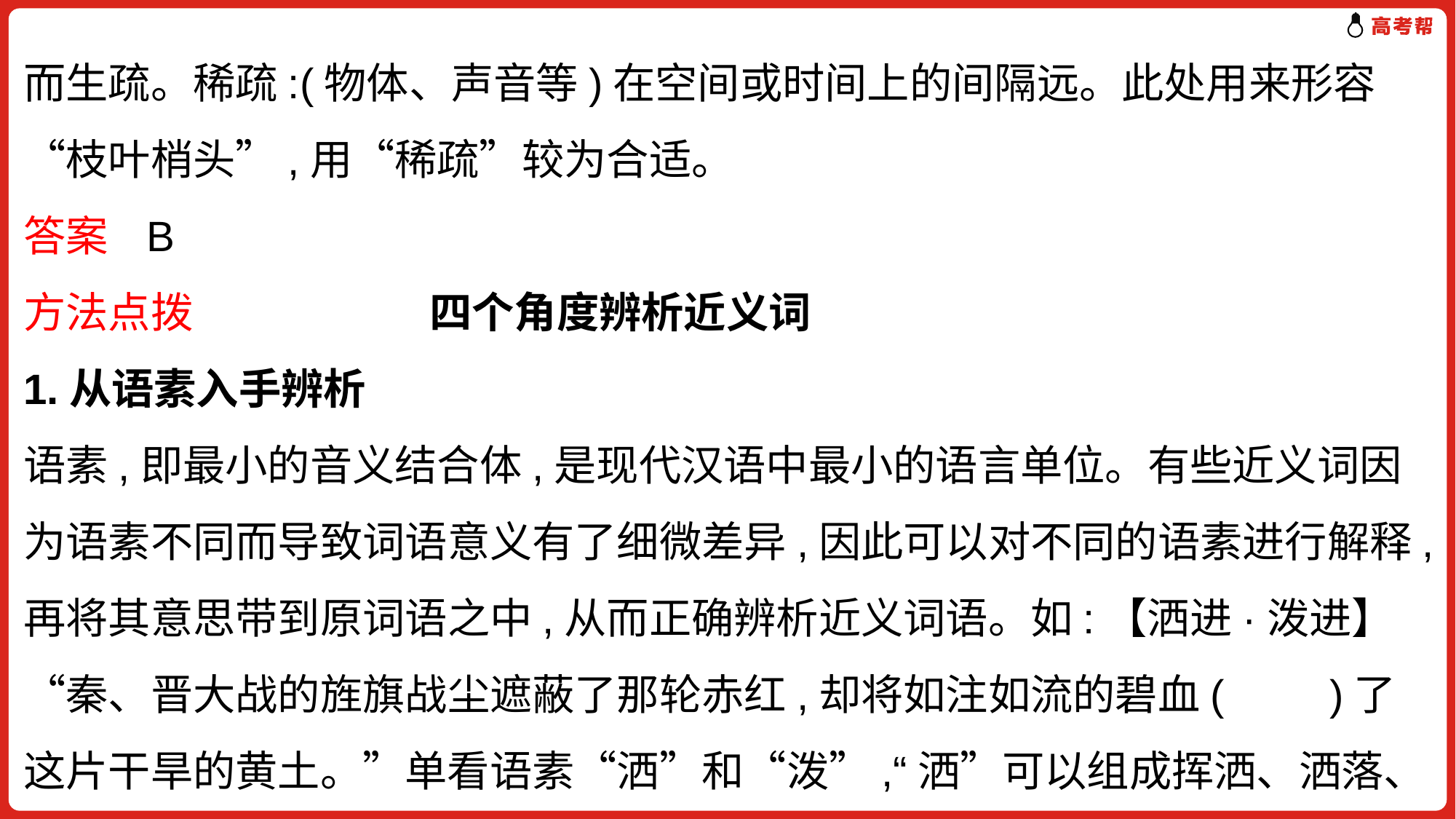

而生疏。稀疏:(物体、声音等)在空间或时间上的间隔远。此处用来形容“枝叶梢头”,用“稀疏”较为合适。
答案   B
方法点拨                         四个角度辨析近义词
1.从语素入手辨析
语素,即最小的音义结合体,是现代汉语中最小的语言单位。有些近义词因为语素不同而导致词语意义有了细微差异,因此可以对不同的语素进行解释,再将其意思带到原词语之中,从而正确辨析近义词语。如:【洒进·泼进】“秦、晋大战的旌旗战尘遮蔽了那轮赤红,却将如注如流的碧血(　　)了这片干旱的黄土。”单看语素“洒”和“泼”,“洒”可以组成挥洒、洒落、洒水车等